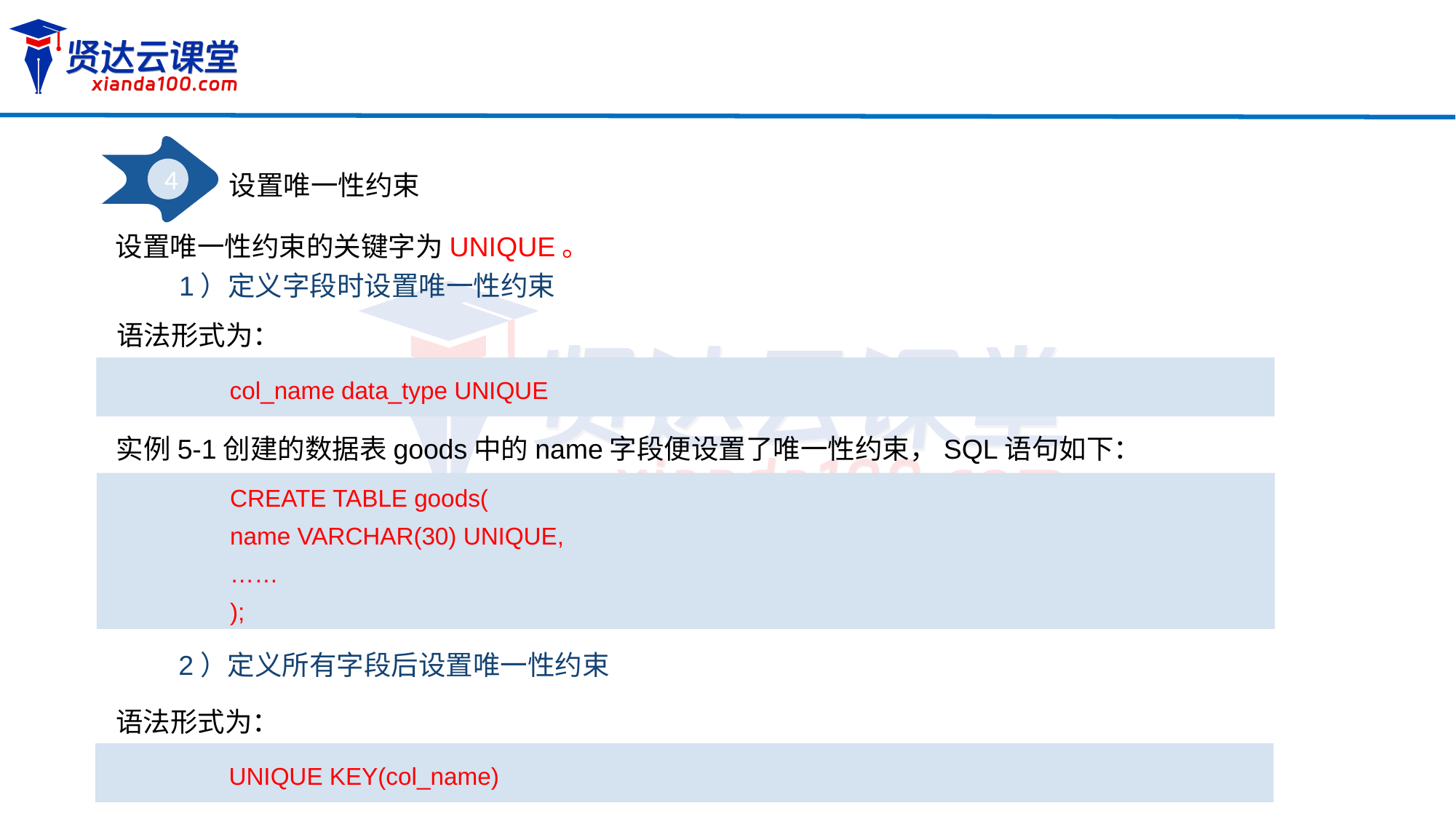

4
设置唯一性约束
设置唯一性约束的关键字为UNIQUE。
1）定义字段时设置唯一性约束
语法形式为：

col_name data_type UNIQUE
实例5-1创建的数据表goods中的name字段便设置了唯一性约束，SQL语句如下：
CREATE TABLE goods(
name VARCHAR(30) UNIQUE,
……
);

2）定义所有字段后设置唯一性约束
语法形式为：

UNIQUE KEY(col_name)